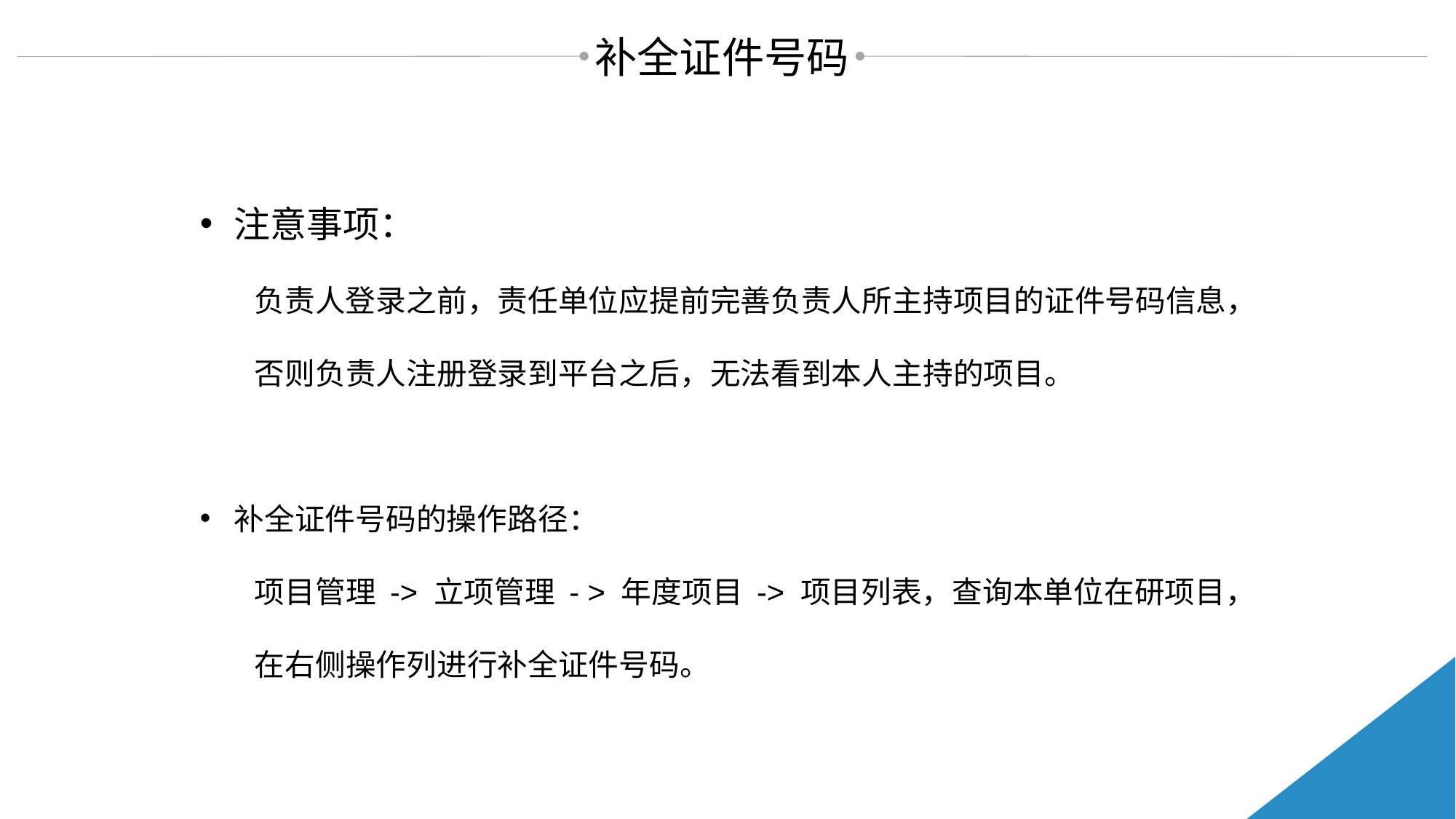

补全证件号码
注意事项：
负责人登录之前，责任单位应提前完善负责人所主持项目的证件号码信息，否则负责人注册登录到平台之后，无法看到本人主持的项目。

补全证件号码的操作路径：
项目管理 -> 立项管理 - > 年度项目 -> 项目列表，查询本单位在研项目，在右侧操作列进行补全证件号码。